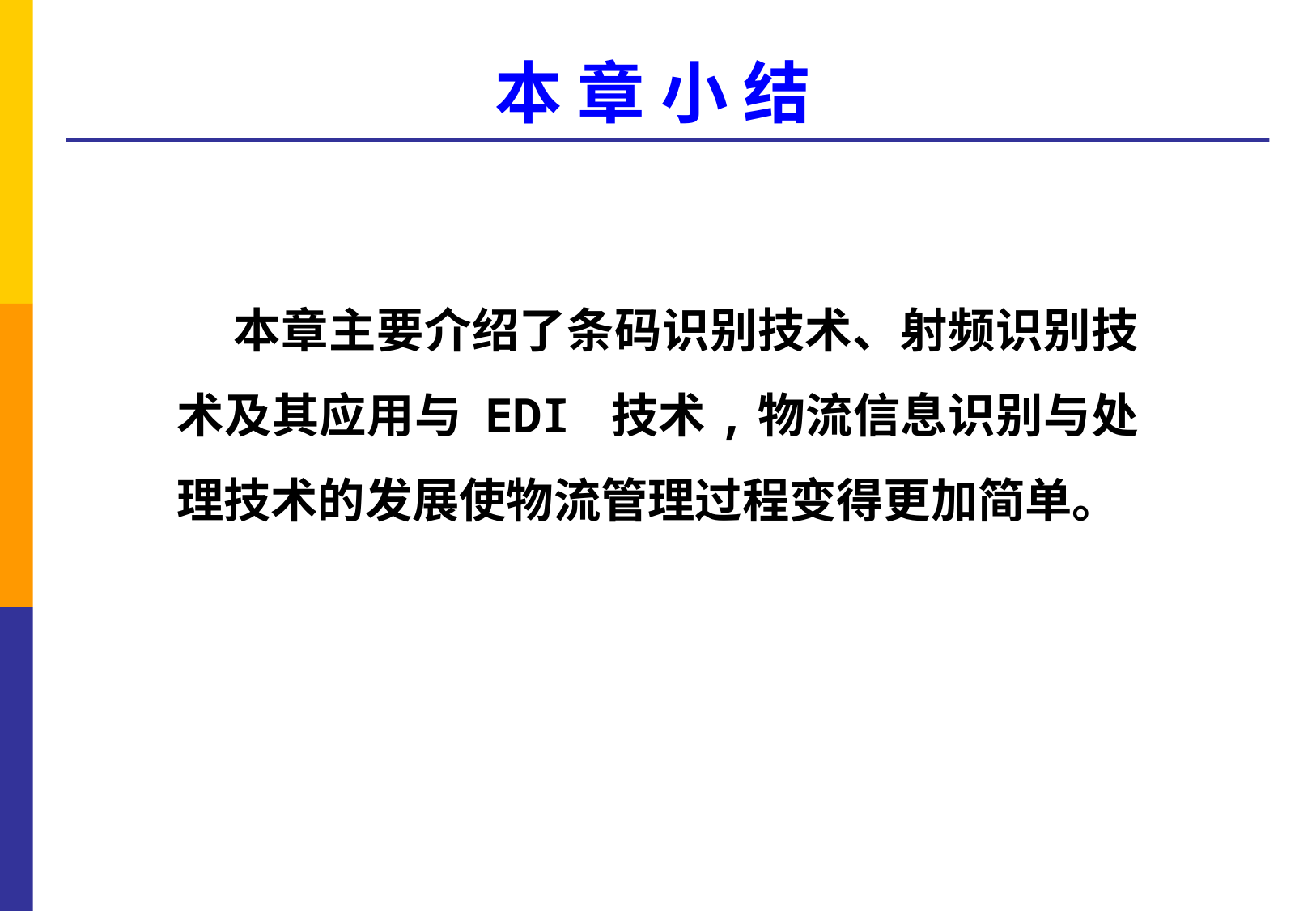

本 章 小 结
    本章主要介绍了条码识别技术、射频识别技术及其应用与 EDI 技术,物流信息识别与处理技术的发展使物流管理过程变得更加简单。